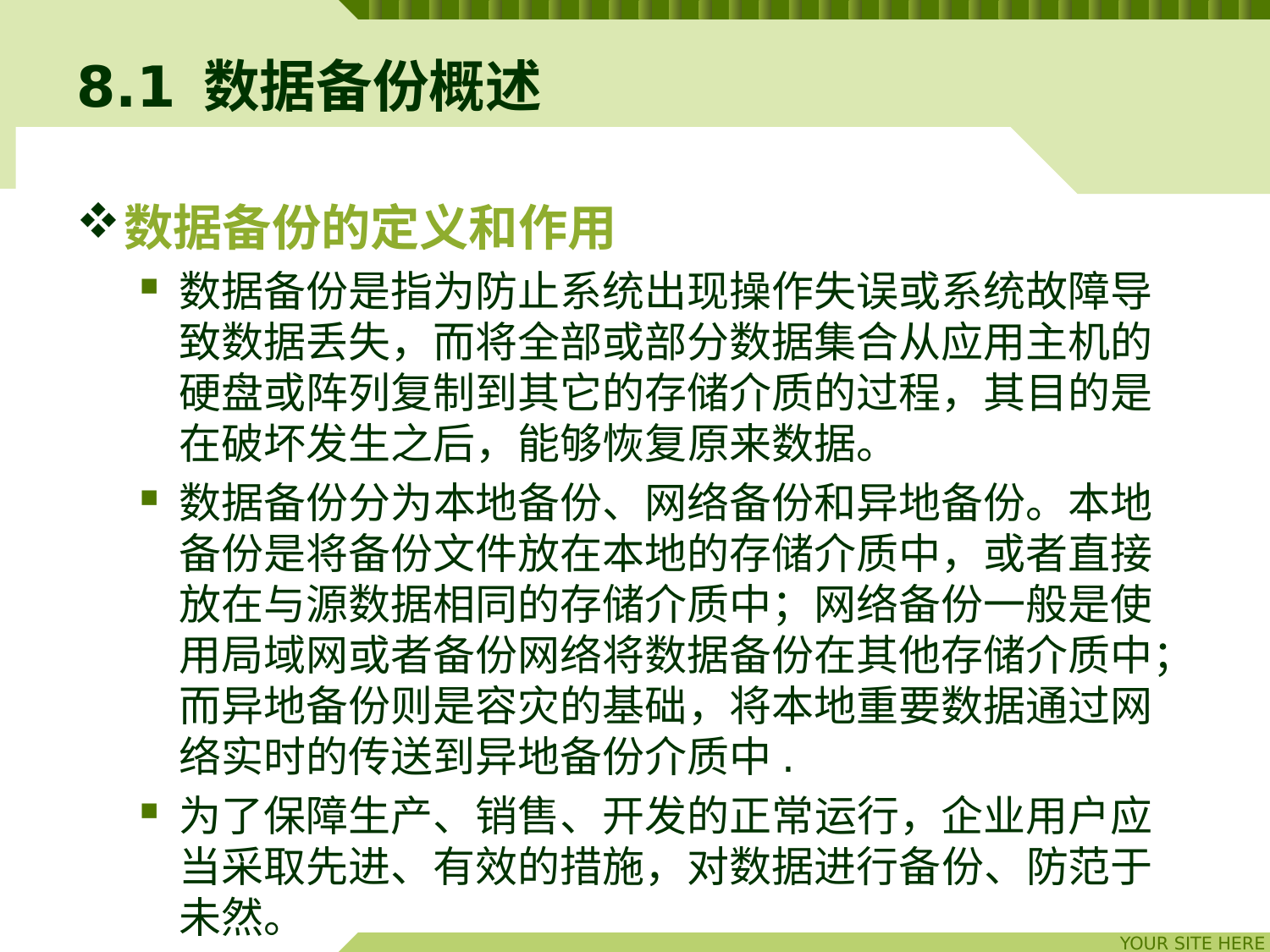

# 8.1	数据备份概述
数据备份的定义和作用
数据备份是指为防止系统出现操作失误或系统故障导致数据丢失，而将全部或部分数据集合从应用主机的硬盘或阵列复制到其它的存储介质的过程，其目的是在破坏发生之后，能够恢复原来数据。
数据备份分为本地备份、网络备份和异地备份。本地备份是将备份文件放在本地的存储介质中，或者直接放在与源数据相同的存储介质中；网络备份一般是使用局域网或者备份网络将数据备份在其他存储介质中；而异地备份则是容灾的基础，将本地重要数据通过网络实时的传送到异地备份介质中.
为了保障生产、销售、开发的正常运行，企业用户应当采取先进、有效的措施，对数据进行备份、防范于未然。